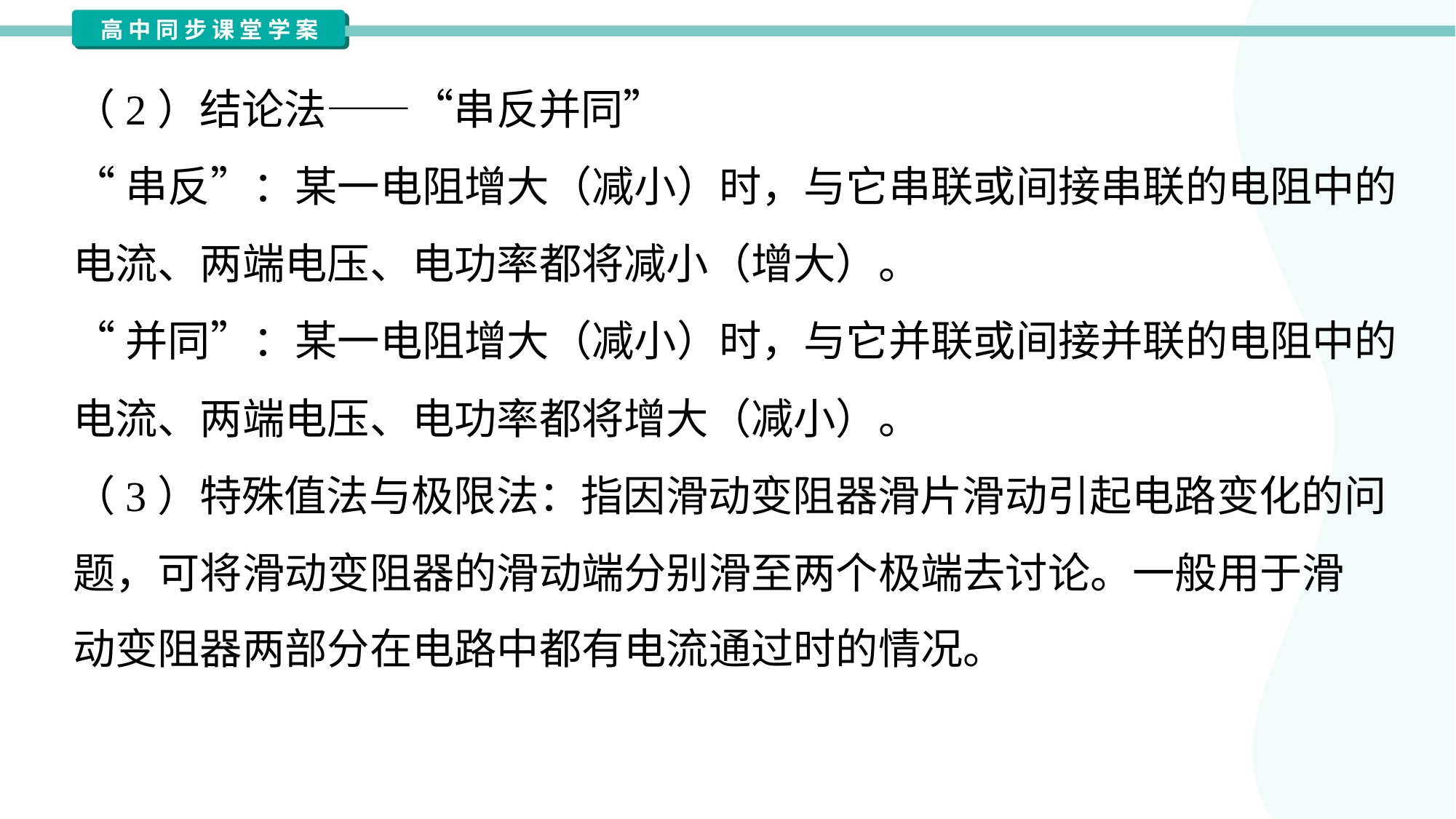

（2）结论法——“串反并同”
“串反”：某一电阻增大（减小）时，与它串联或间接串联的电阻中的
电流、两端电压、电功率都将减小（增大）。
“并同”：某一电阻增大（减小）时，与它并联或间接并联的电阻中的
电流、两端电压、电功率都将增大（减小）。
（3）特殊值法与极限法：指因滑动变阻器滑片滑动引起电路变化的问
题，可将滑动变阻器的滑动端分别滑至两个极端去讨论。一般用于滑
动变阻器两部分在电路中都有电流通过时的情况。